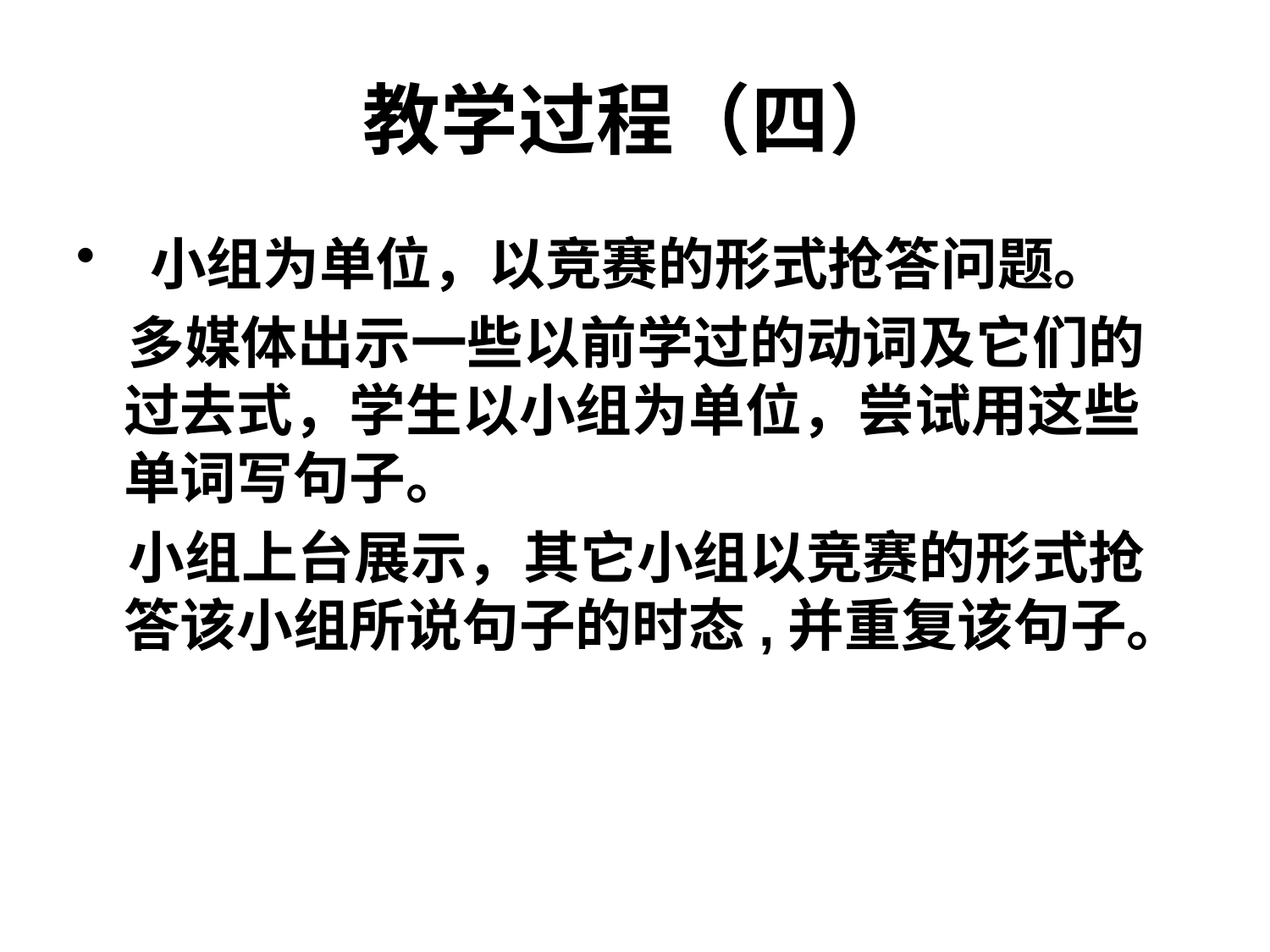

# 教学过程（四）
 小组为单位，以竞赛的形式抢答问题。
   多媒体出示一些以前学过的动词及它们的过去式，学生以小组为单位，尝试用这些单词写句子。
   小组上台展示，其它小组以竞赛的形式抢答该小组所说句子的时态,并重复该句子。